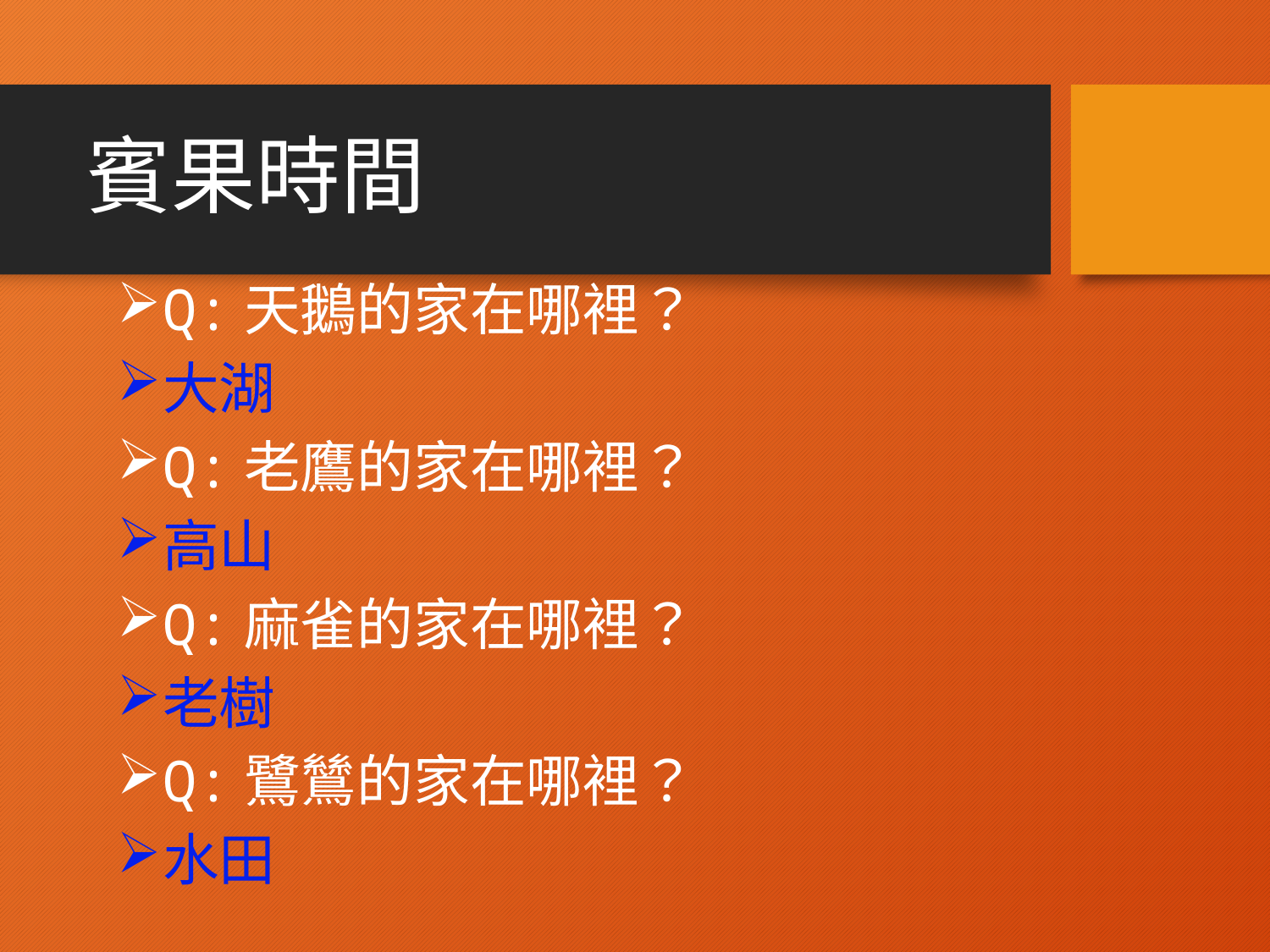

# 賓果時間
Q:天鵝的家在哪裡？
大湖
Q:老鷹的家在哪裡？
高山
Q:麻雀的家在哪裡？
老樹
Q:鷺鷥的家在哪裡？
水田